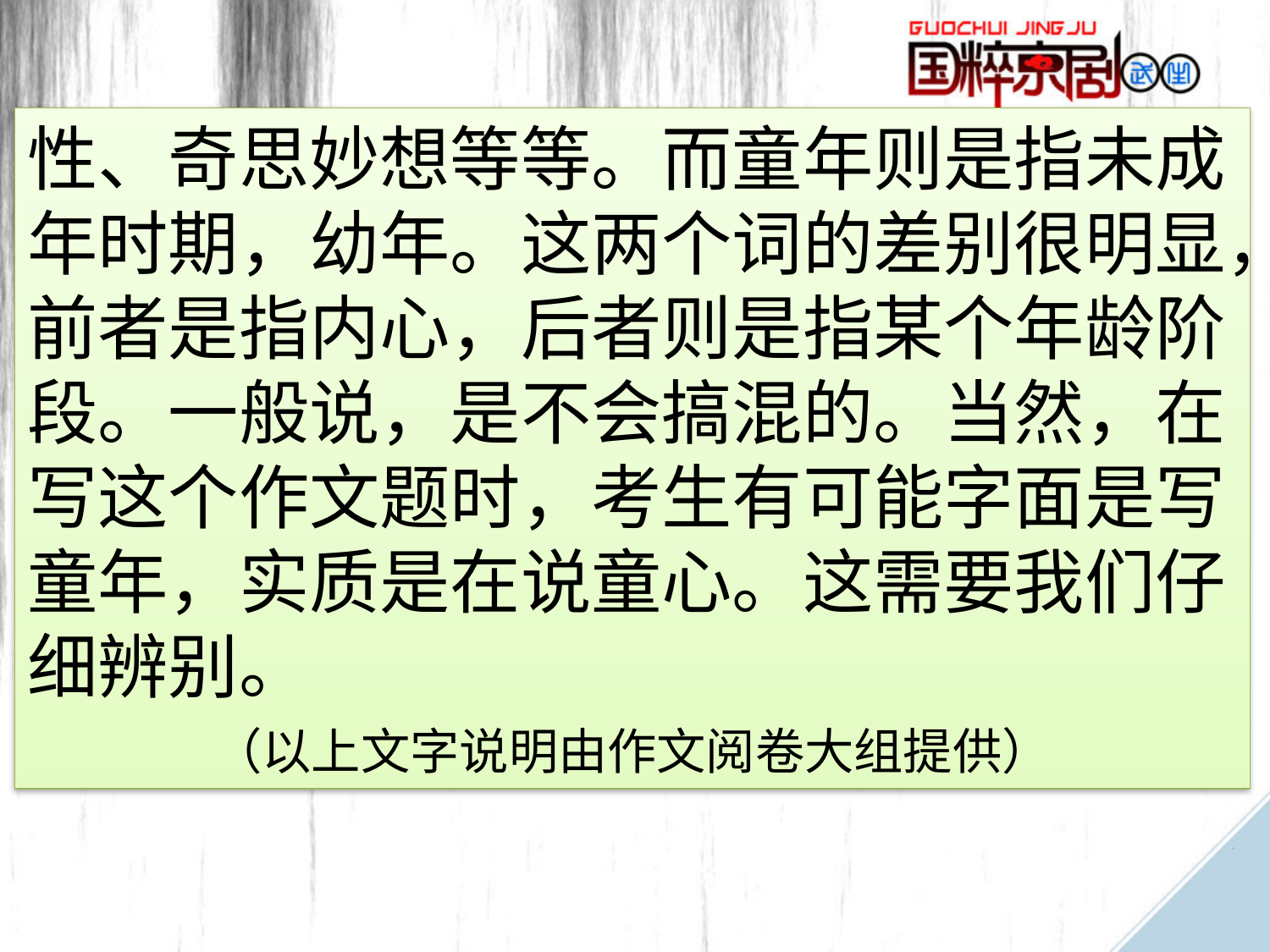

性、奇思妙想等等。而童年则是指未成年时期，幼年。这两个词的差别很明显，前者是指内心，后者则是指某个年龄阶段。一般说，是不会搞混的。当然，在写这个作文题时，考生有可能字面是写童年，实质是在说童心。这需要我们仔细辨别。
            （以上文字说明由作文阅卷大组提供）